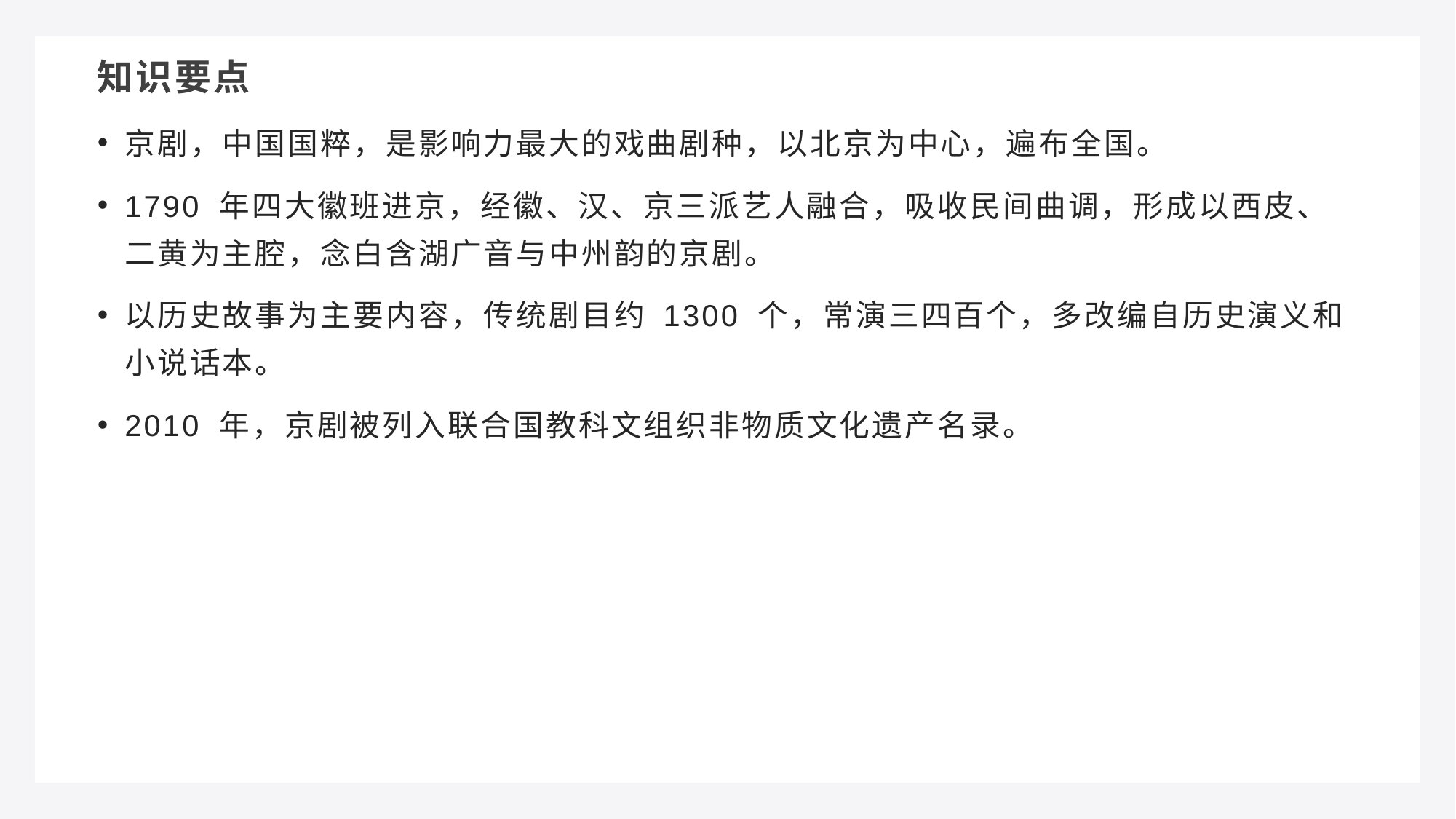

知识要点
京剧，中国国粹，是影响力最大的戏曲剧种，以北京为中心，遍布全国。​
1790 年四大徽班进京，经徽、汉、京三派艺人融合，吸收民间曲调，形成以西皮、二黄为主腔，念白含湖广音与中州韵的京剧。​
以历史故事为主要内容，传统剧目约 1300 个，常演三四百个，多改编自历史演义和小说话本。​
2010 年，京剧被列入联合国教科文组织非物质文化遗产名录。